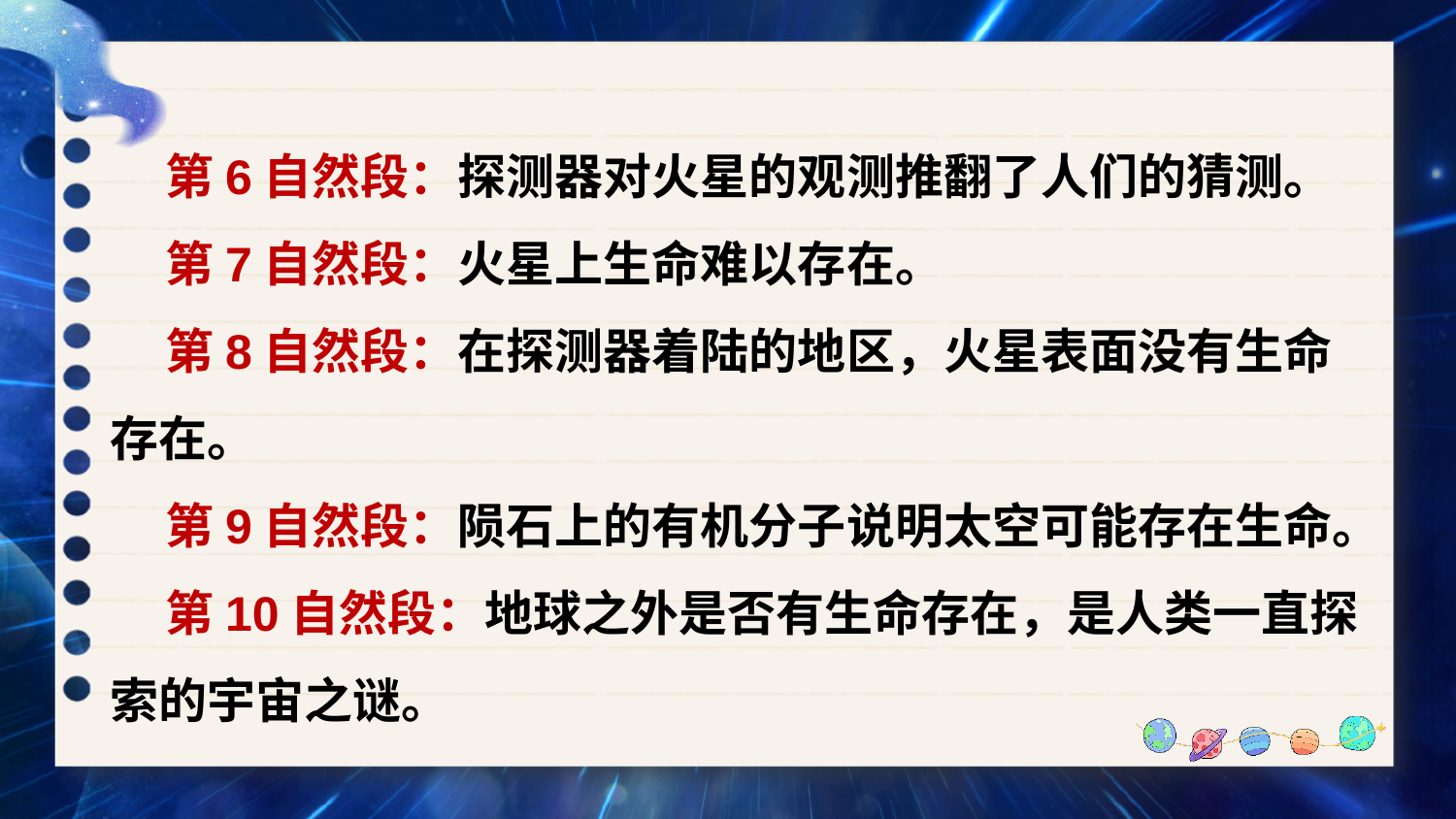

第6自然段：探测器对火星的观测推翻了人们的猜测。
    第7自然段：火星上生命难以存在。
    第8自然段：在探测器着陆的地区，火星表面没有生命存在。
    第9自然段：陨石上的有机分子说明太空可能存在生命。
    第10自然段：地球之外是否有生命存在，是人类一直探索的宇宙之谜。